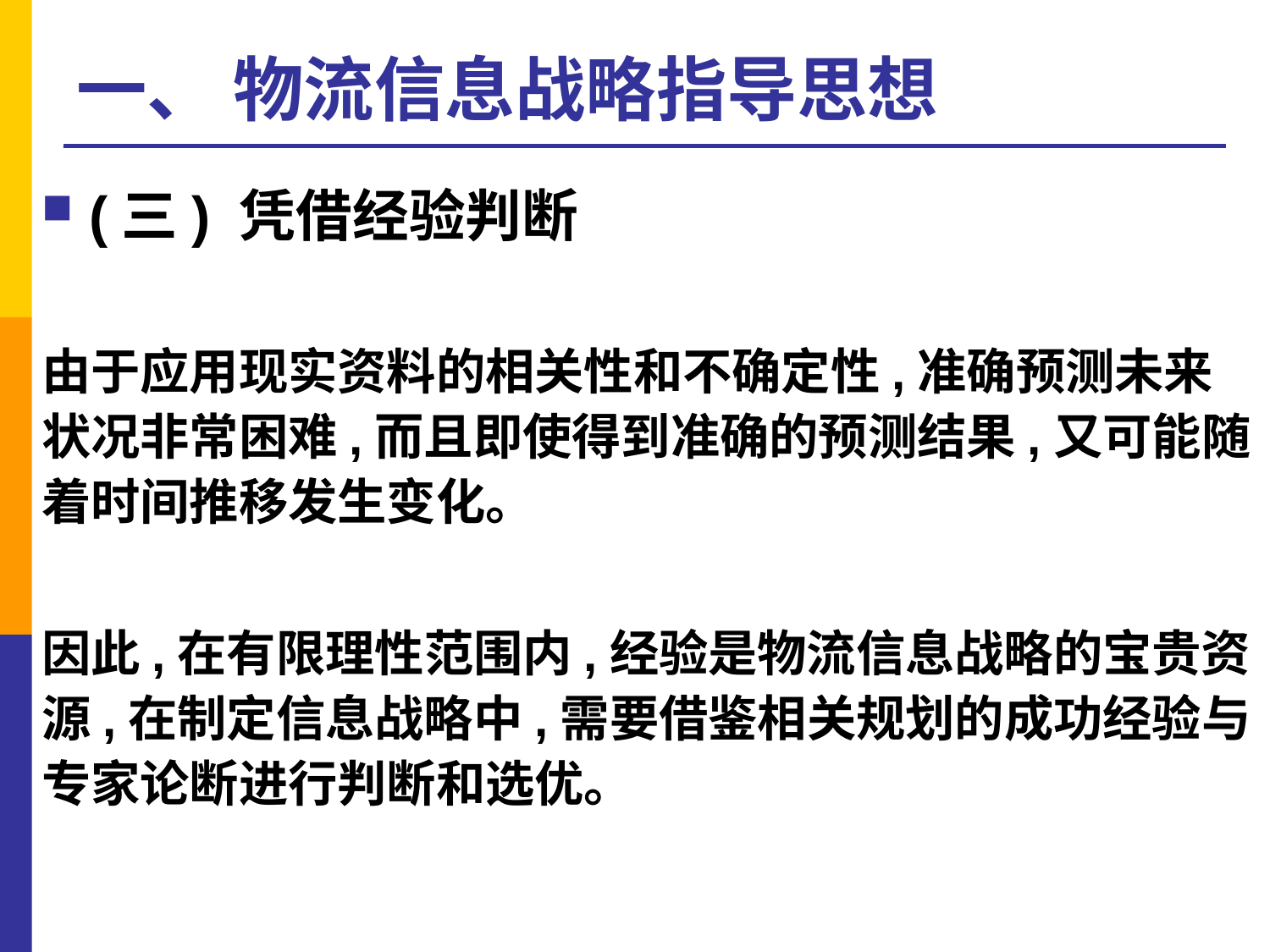

# 一、 物流信息战略指导思想
(三) 凭借经验判断

由于应用现实资料的相关性和不确定性,准确预测未来状况非常困难,而且即使得到准确的预测结果,又可能随着时间推移发生变化。

因此,在有限理性范围内,经验是物流信息战略的宝贵资源,在制定信息战略中,需要借鉴相关规划的成功经验与专家论断进行判断和选优。